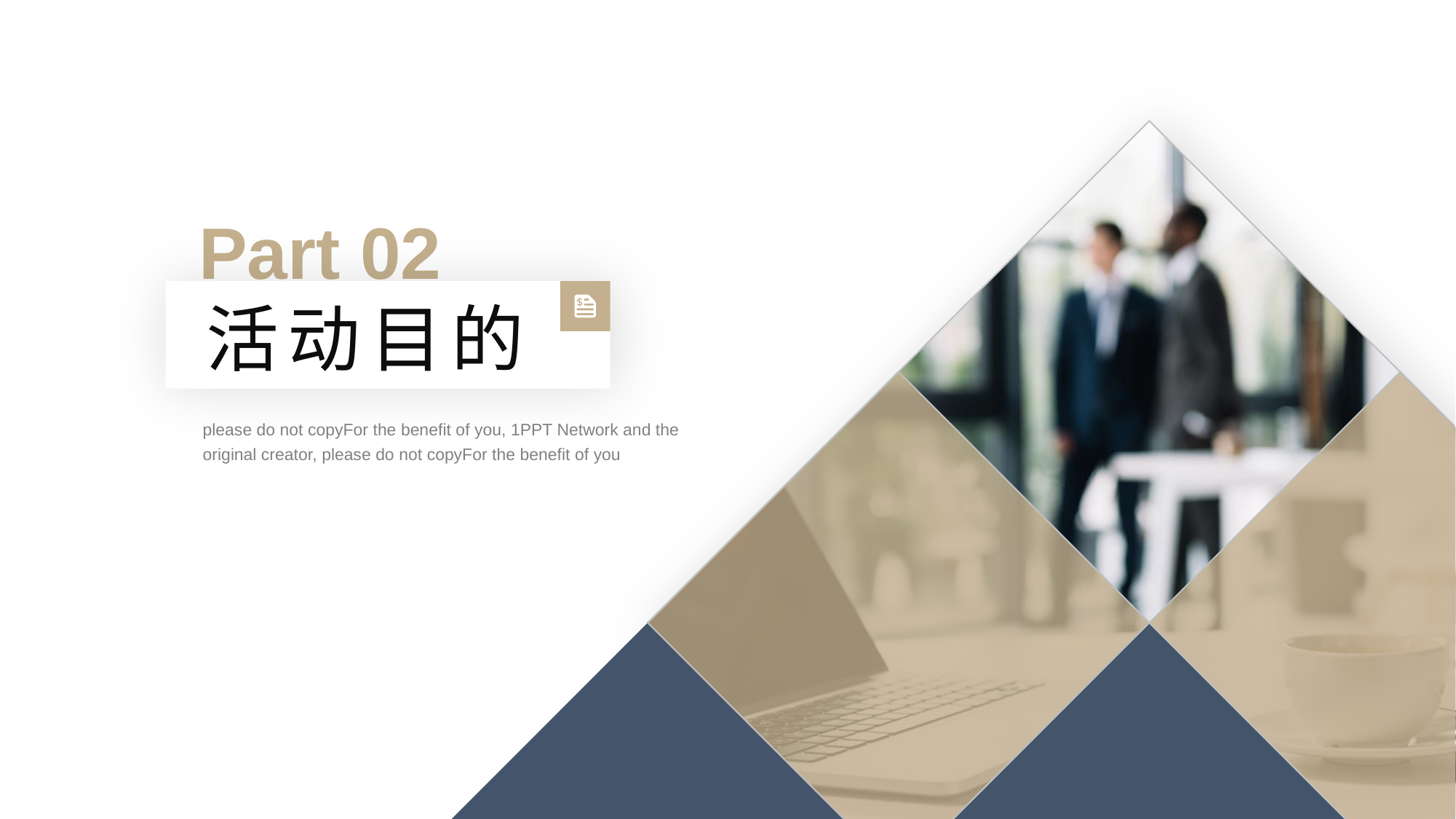

Part 02

活动目的
please do not copyFor the benefit of you, 1PPT Network and the original creator, please do not copyFor the benefit of you